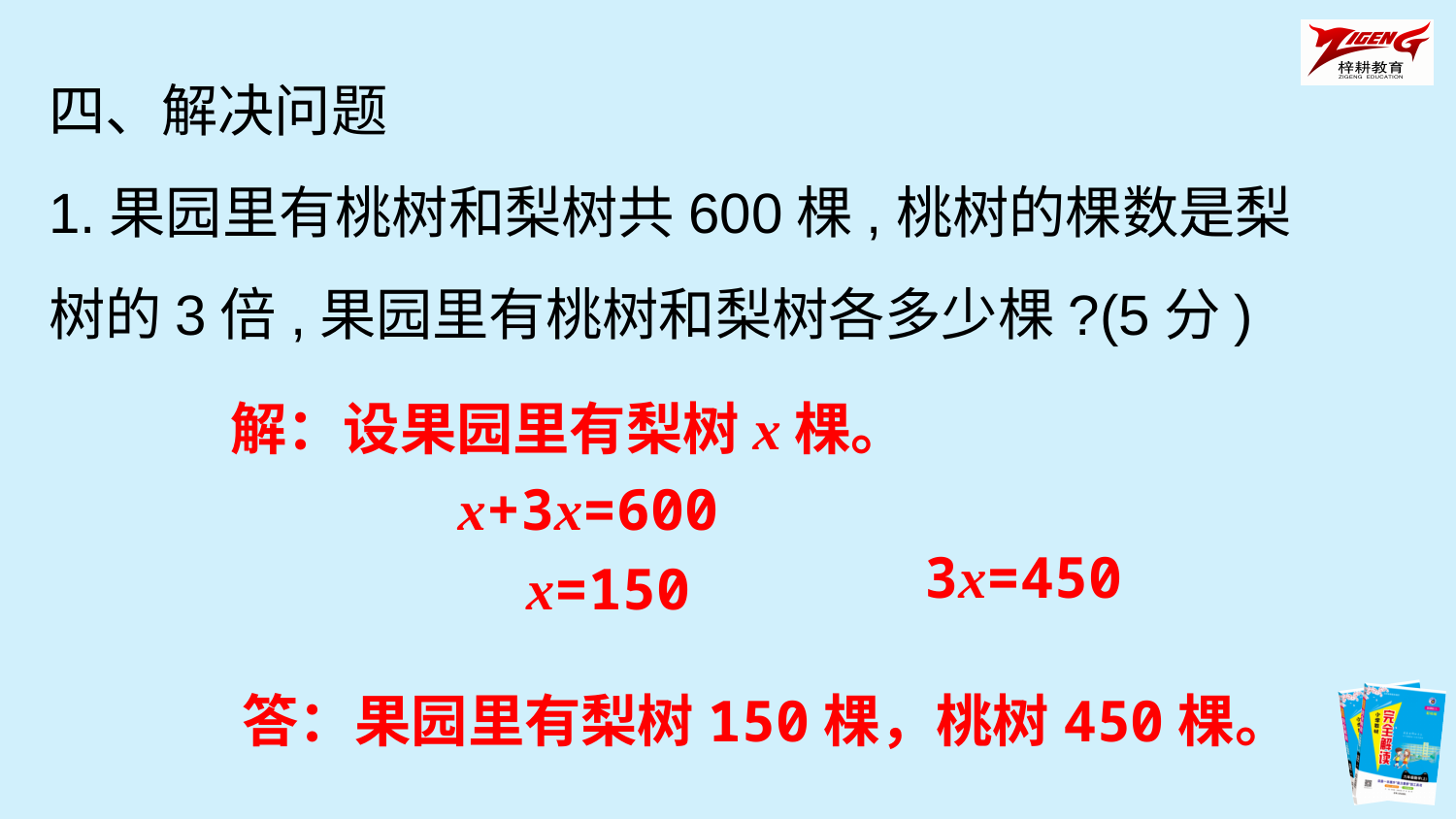

四、解决问题
1.果园里有桃树和梨树共600棵,桃树的棵数是梨树的3倍,果园里有桃树和梨树各多少棵?(5分)
解：设果园里有梨树x棵。
x+3x=600
3x=450
x=150
答：果园里有梨树150棵，桃树450棵。